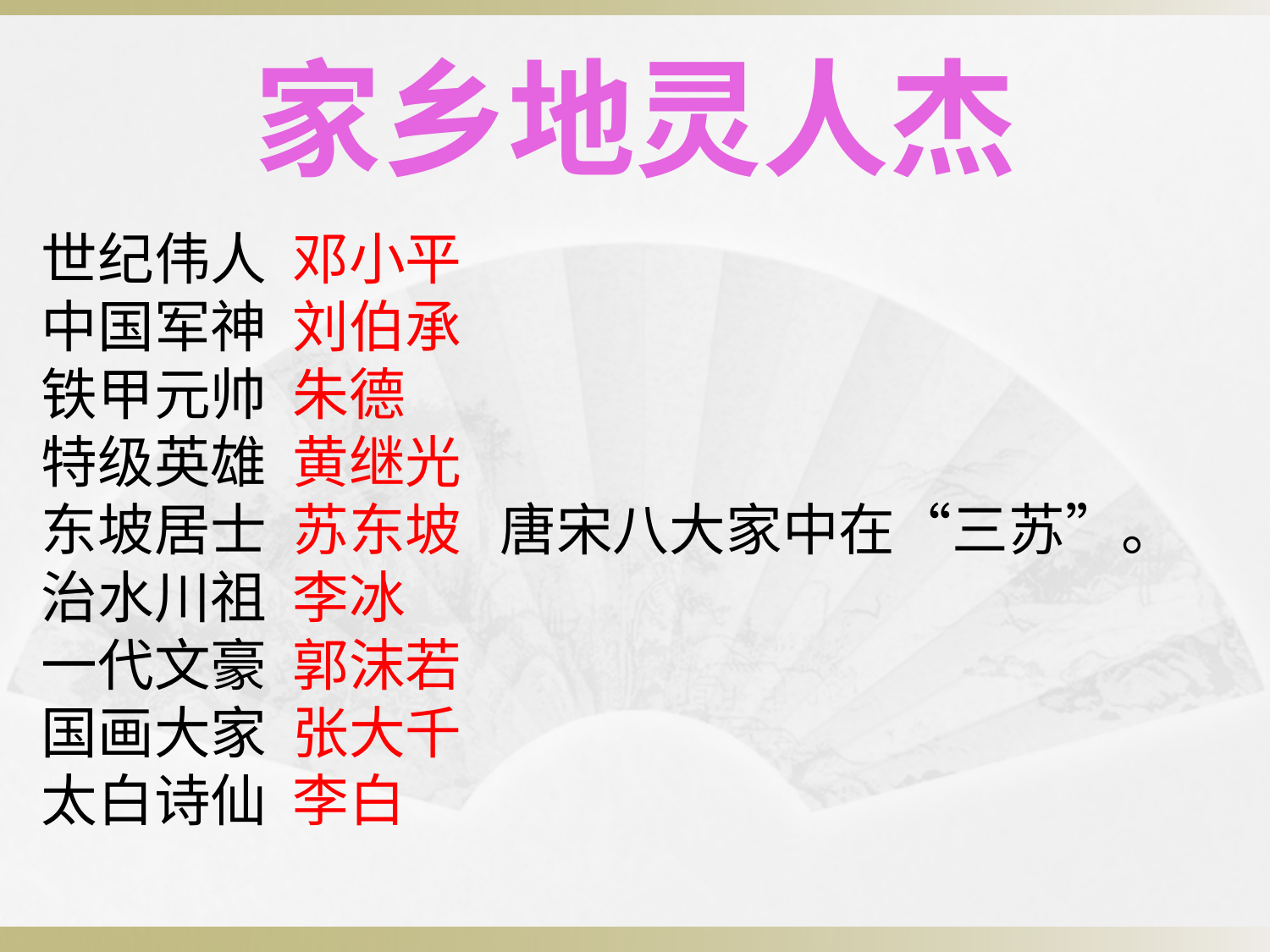

家乡地灵人杰
世纪伟人  邓小平
中国军神  刘伯承
铁甲元帅  朱德
特级英雄  黄继光
东坡居士  苏东坡   唐宋八大家中在“三苏”。
治水川祖  李冰
一代文豪  郭沫若
国画大家  张大千
太白诗仙  李白